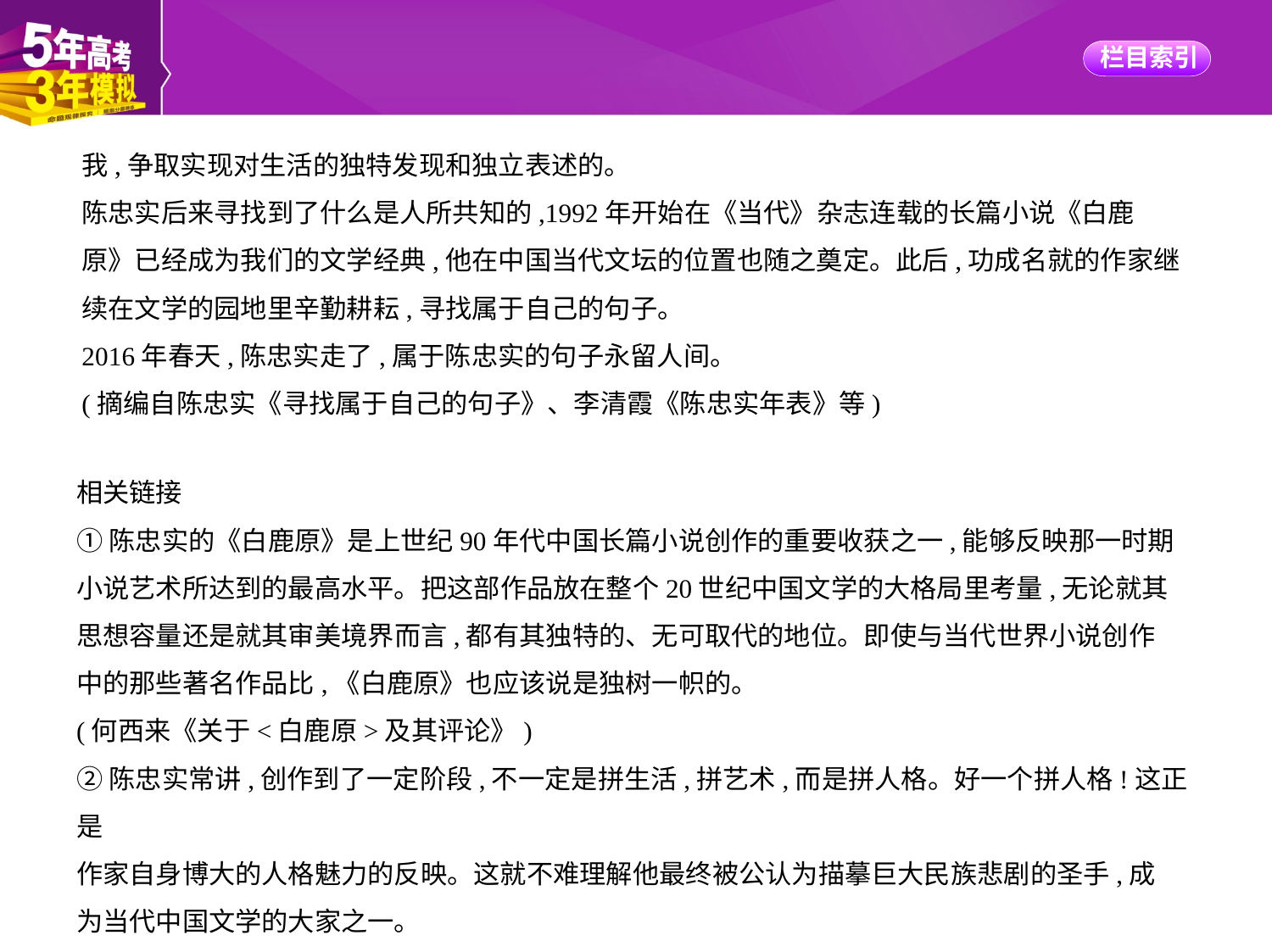

我,争取实现对生活的独特发现和独立表述的。
陈忠实后来寻找到了什么是人所共知的,1992年开始在《当代》杂志连载的长篇小说《白鹿
原》已经成为我们的文学经典,他在中国当代文坛的位置也随之奠定。此后,功成名就的作家继
续在文学的园地里辛勤耕耘,寻找属于自己的句子。
2016年春天,陈忠实走了,属于陈忠实的句子永留人间。
(摘编自陈忠实《寻找属于自己的句子》、李清霞《陈忠实年表》等)
相关链接
①陈忠实的《白鹿原》是上世纪90年代中国长篇小说创作的重要收获之一,能够反映那一时期
小说艺术所达到的最高水平。把这部作品放在整个20世纪中国文学的大格局里考量,无论就其
思想容量还是就其审美境界而言,都有其独特的、无可取代的地位。即使与当代世界小说创作
中的那些著名作品比,《白鹿原》也应该说是独树一帜的。
(何西来《关于<白鹿原>及其评论》)
②陈忠实常讲,创作到了一定阶段,不一定是拼生活,拼艺术,而是拼人格。好一个拼人格!这正是
作家自身博大的人格魅力的反映。这就不难理解他最终被公认为描摹巨大民族悲剧的圣手,成
为当代中国文学的大家之一。
(李满星《陈忠实:回首六十五载风雨人生》)